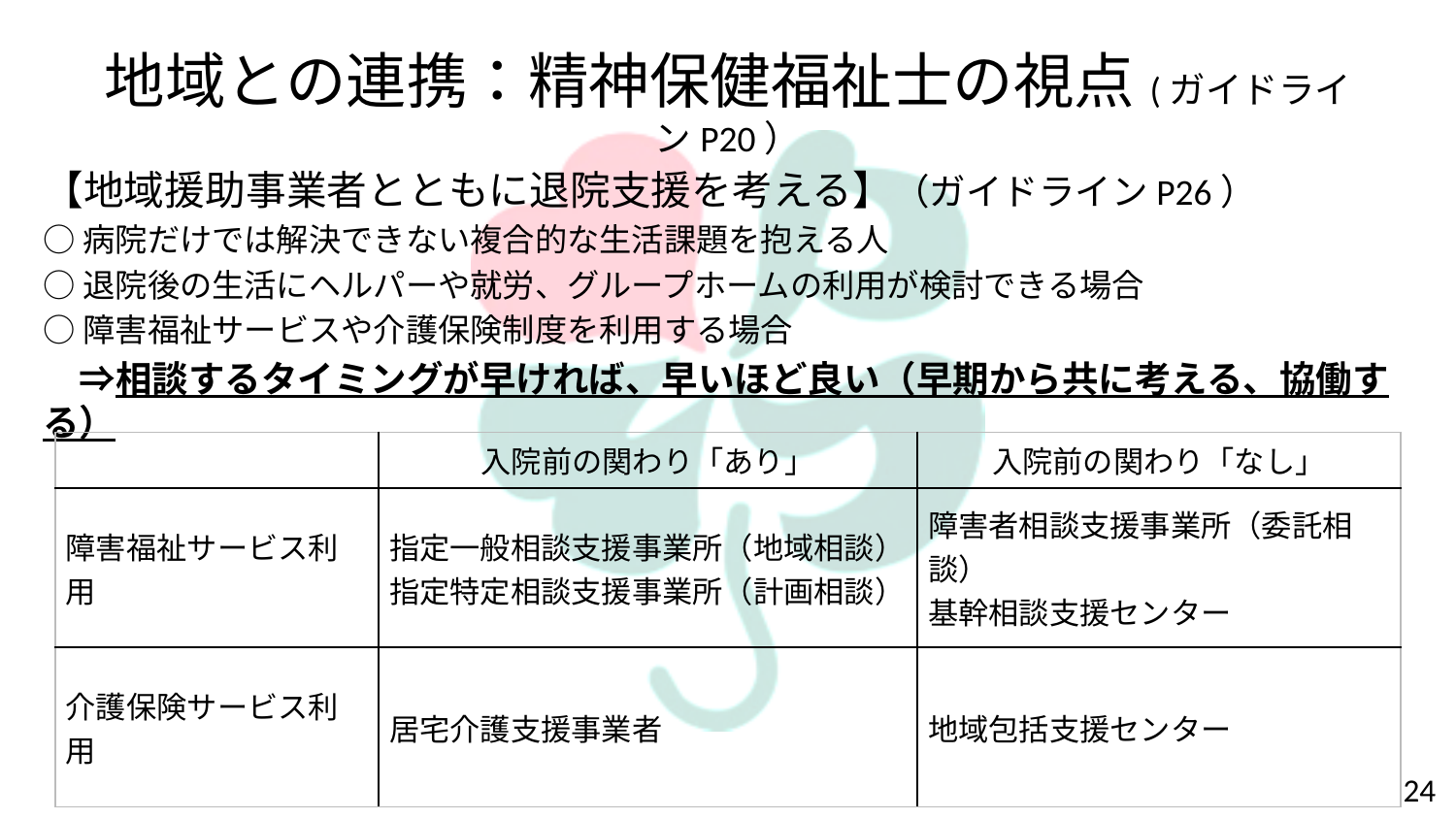

# 地域との連携：精神保健福祉士の視点(ガイドラインP20）
【地域援助事業者とともに退院支援を考える】（ガイドラインP26）
○病院だけでは解決できない複合的な生活課題を抱える人
○退院後の生活にヘルパーや就労、グループホームの利用が検討できる場合
○障害福祉サービスや介護保険制度を利用する場合
　⇒相談するタイミングが早ければ、早いほど良い（早期から共に考える、協働する）
|  | 入院前の関わり「あり」 | 入院前の関わり「なし」 |
| --- | --- | --- |
| 障害福祉サービス利用 | 指定一般相談支援事業所（地域相談） 指定特定相談支援事業所（計画相談） | 障害者相談支援事業所（委託相談） 基幹相談支援センター |
| 介護保険サービス利用 | 居宅介護支援事業者 | 地域包括支援センター |
24